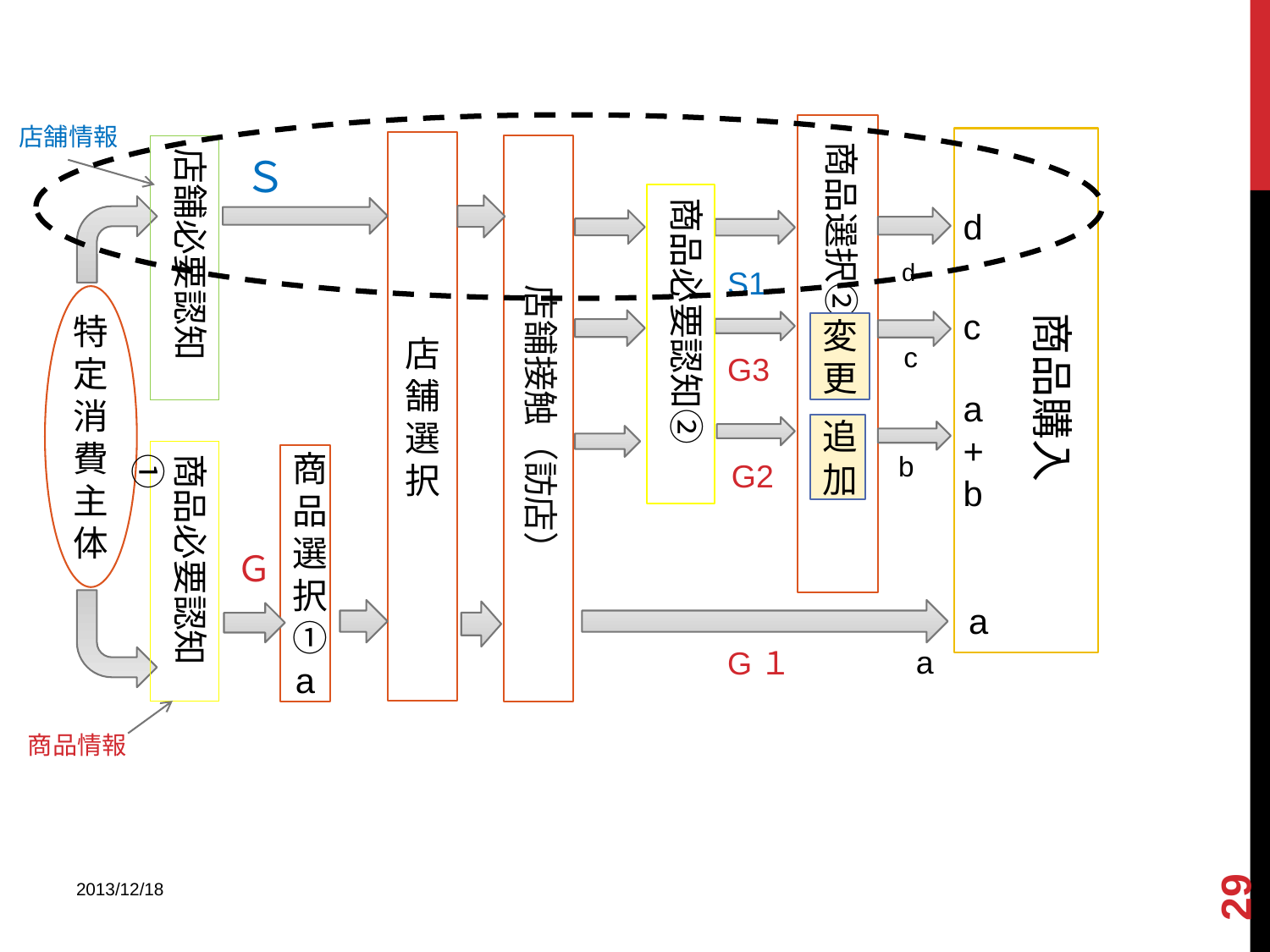

店舗情報

商品選択②
店舗選択

店舗必要認知
Ｓ

商品必要認知②

d

d
S1
店舗接触（訪店）
特定消費主体
c
商品購入

変更
c
G3
a
+b
追加

商品必要認知①
b
商品選択①a
G2
Ｇ

a

a
G１
商品情報
29
2013/12/18